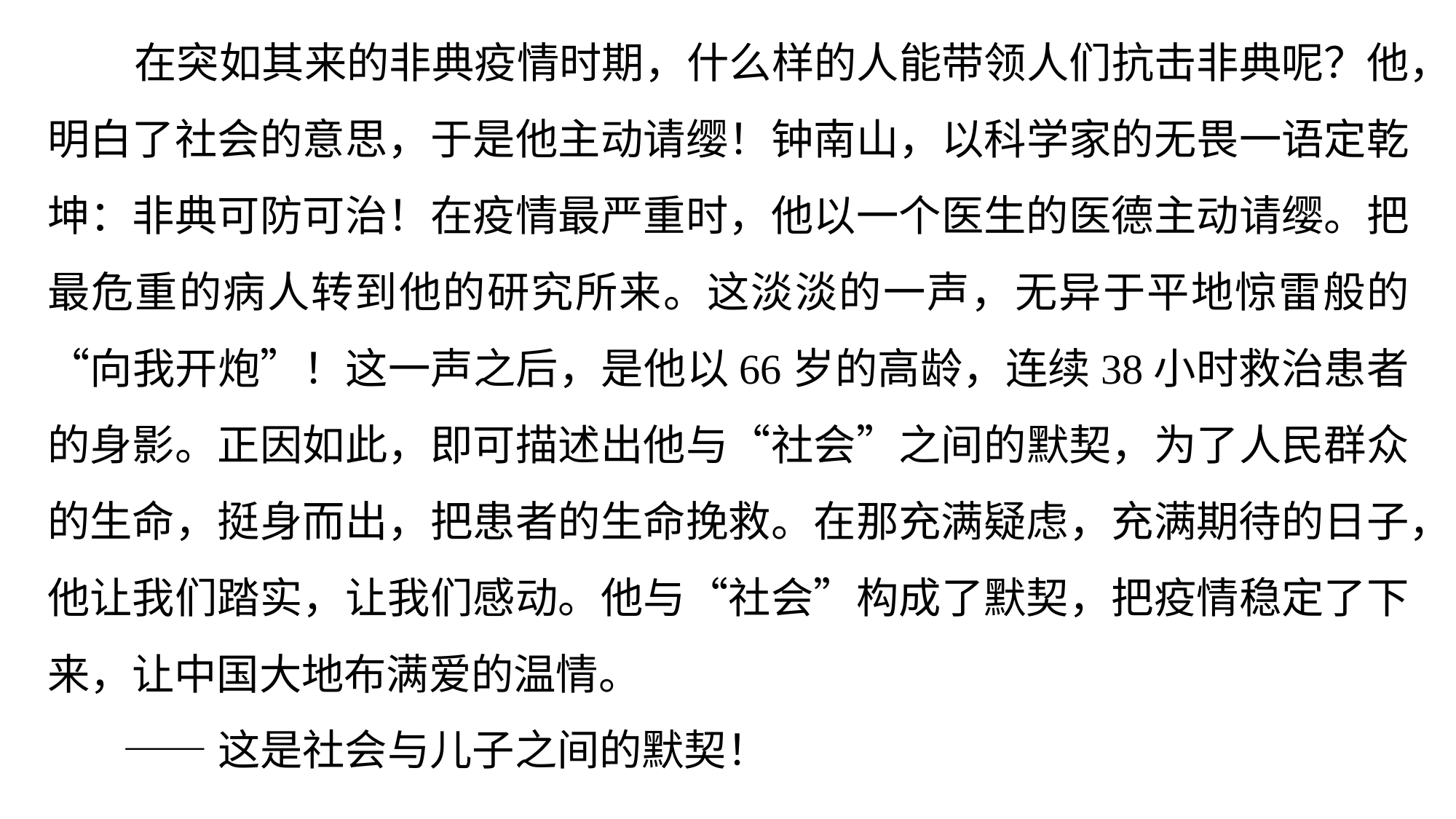

在突如其来的非典疫情时期，什么样的人能带领人们抗击非典呢？他，明白了社会的意思，于是他主动请缨！钟南山，以科学家的无畏一语定乾坤：非典可防可治！在疫情最严重时，他以一个医生的医德主动请缨。把最危重的病人转到他的研究所来。这淡淡的一声，无异于平地惊雷般的“向我开炮”！这一声之后，是他以66岁的高龄，连续38小时救治患者的身影。正因如此，即可描述出他与“社会”之间的默契，为了人民群众的生命，挺身而出，把患者的生命挽救。在那充满疑虑，充满期待的日子，他让我们踏实，让我们感动。他与“社会”构成了默契，把疫情稳定了下来，让中国大地布满爱的温情。
        ——这是社会与儿子之间的默契！